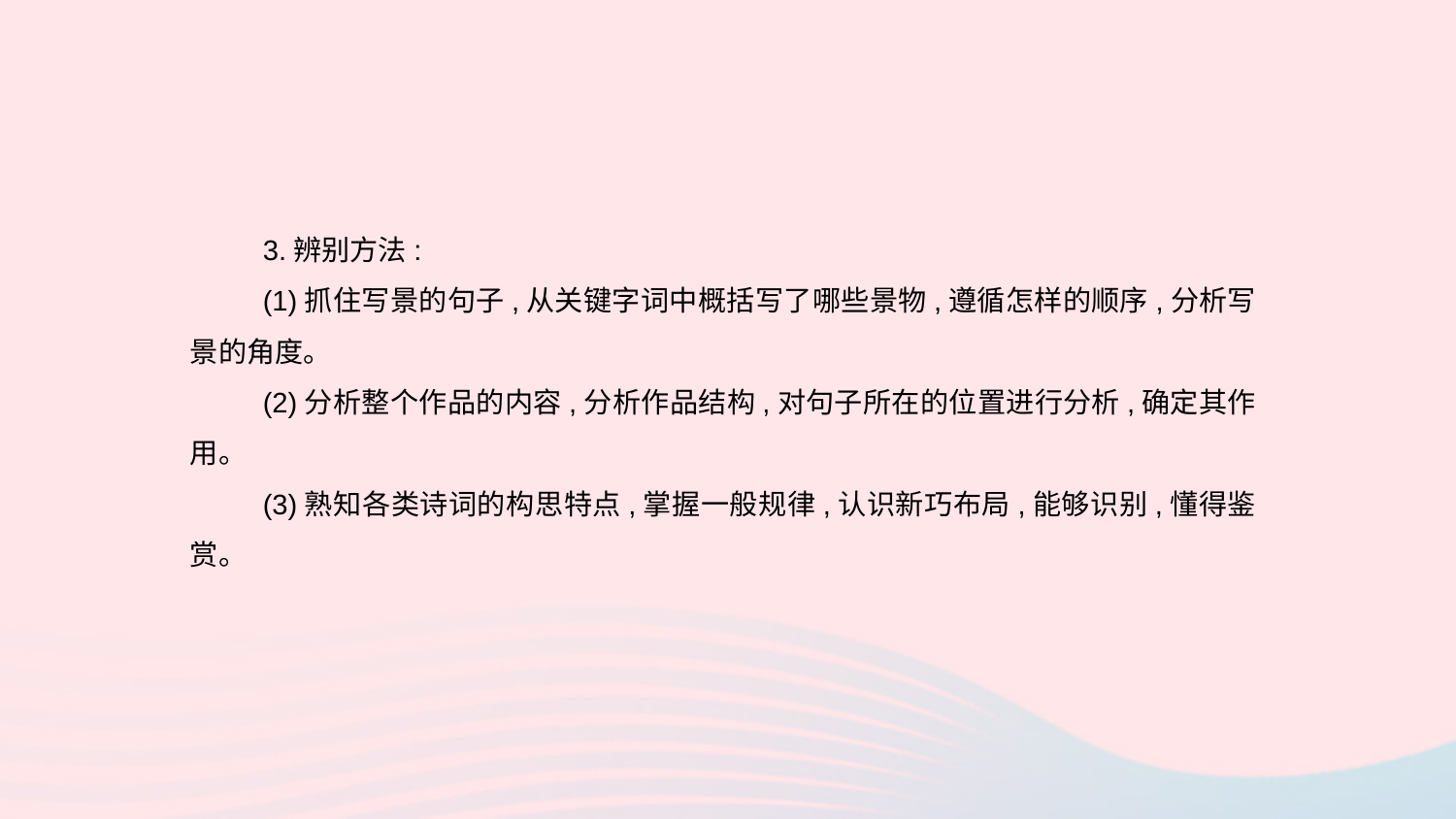

3.辨别方法:
(1)抓住写景的句子,从关键字词中概括写了哪些景物,遵循怎样的顺序,分析写景的角度。
(2)分析整个作品的内容,分析作品结构,对句子所在的位置进行分析,确定其作用。
(3)熟知各类诗词的构思特点,掌握一般规律,认识新巧布局,能够识别,懂得鉴赏。